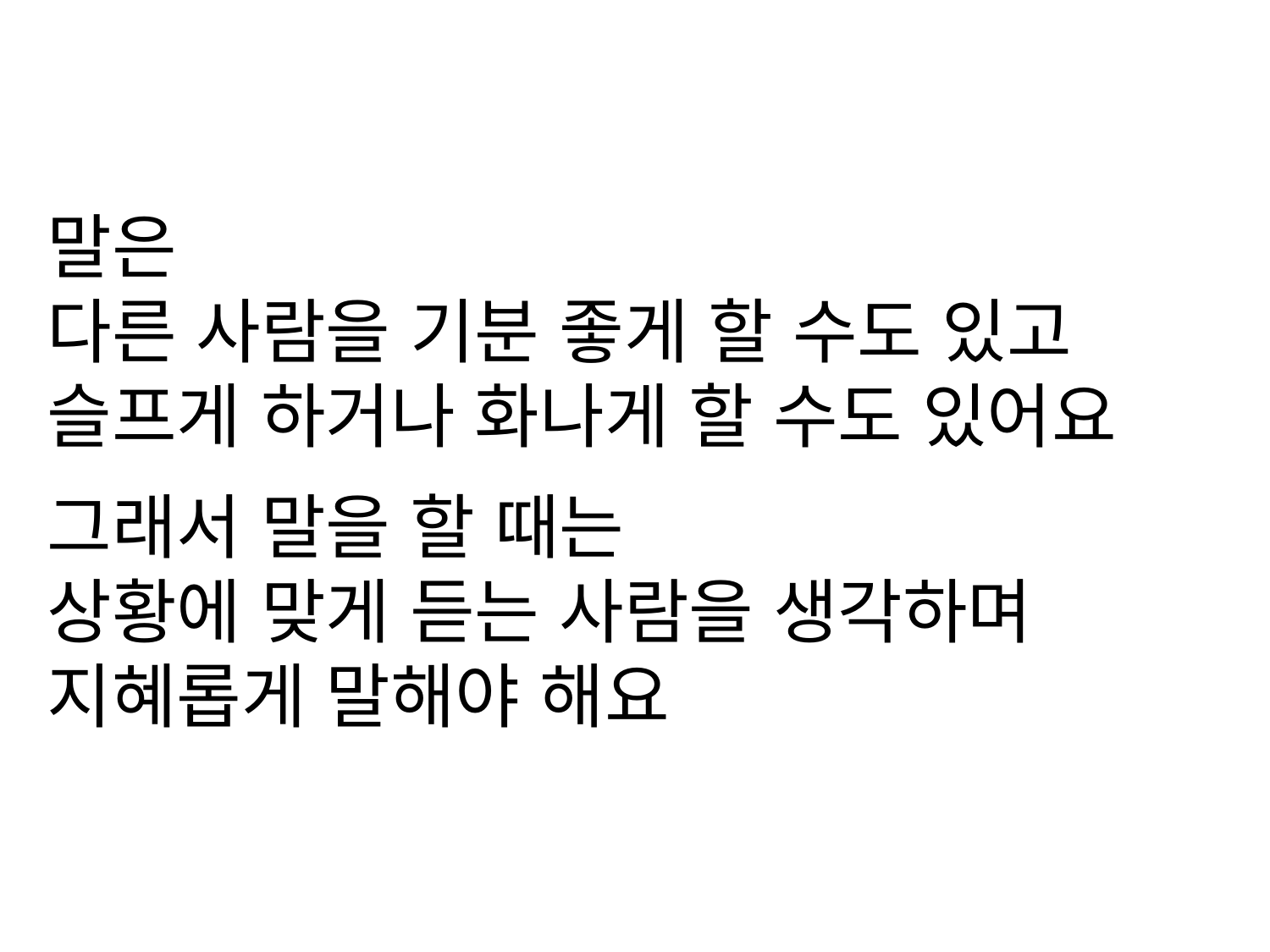

말은
다른 사람을 기분 좋게 할 수도 있고
슬프게 하거나 화나게 할 수도 있어요
그래서 말을 할 때는
상황에 맞게 듣는 사람을 생각하며
지혜롭게 말해야 해요